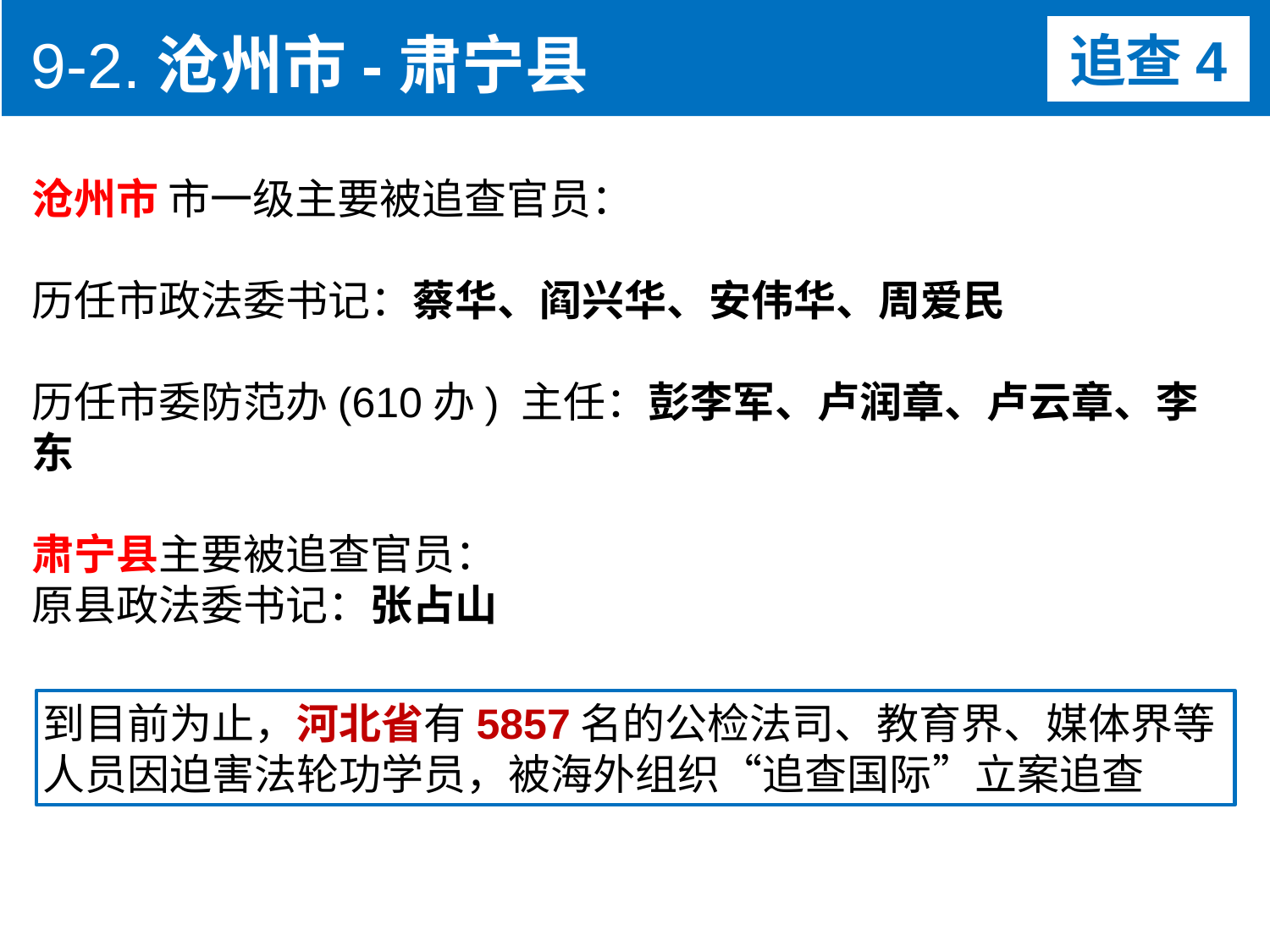

9-2.沧州市-肃宁县
追查4

沧州市 市一级主要被追查官员：

历任市政法委书记：蔡华、阎兴华、安伟华、周爱民

历任市委防范办(610办) 主任：彭李军、卢润章、卢云章、李东
肃宁县主要被追查官员：
原县政法委书记：张占山
到目前为止，河北省有5857名的公检法司、教育界、媒体界等人员因迫害法轮功学员，被海外组织“追查国际”立案追查